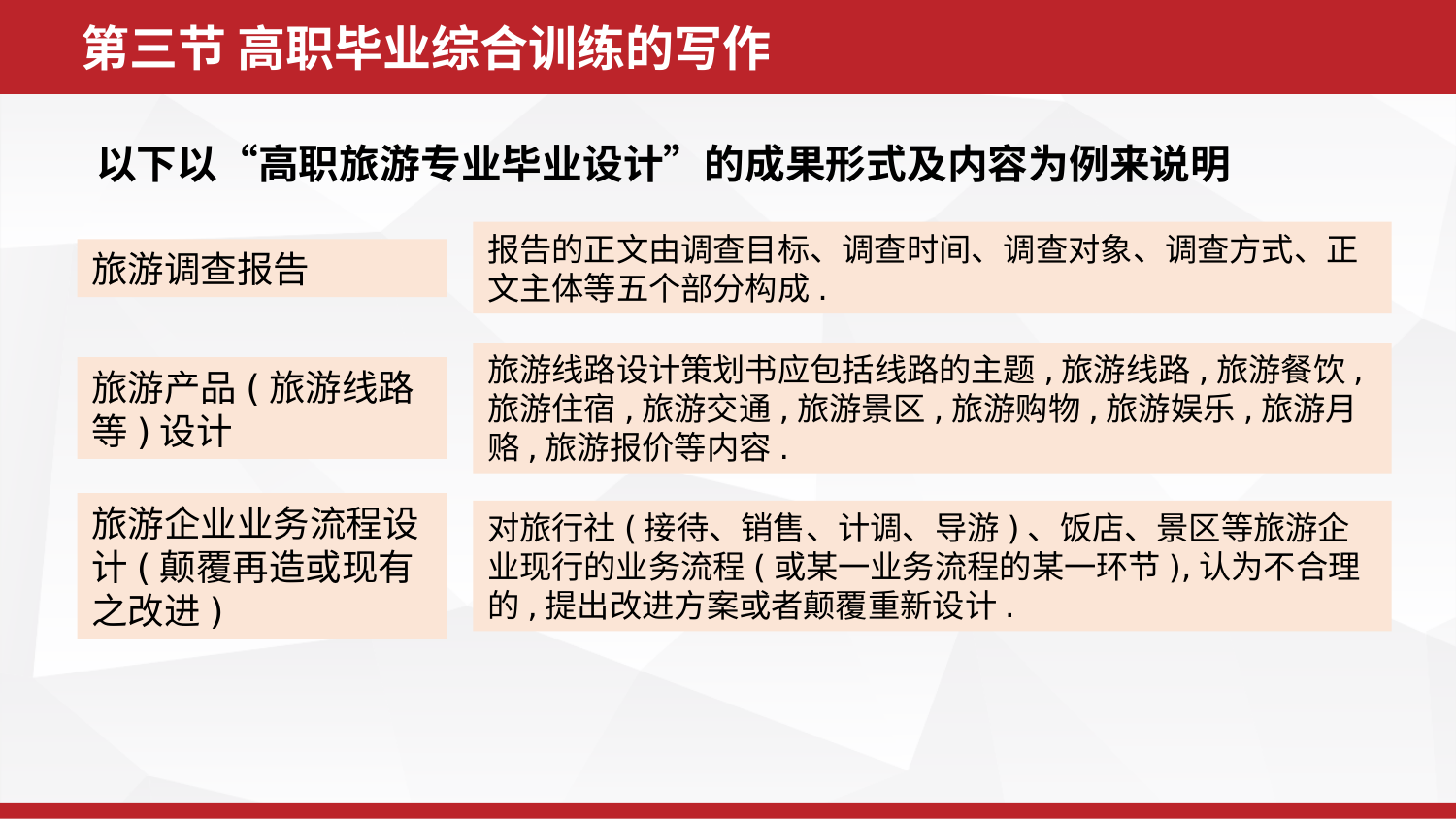

第三节 高职毕业综合训练的写作
以下以“高职旅游专业毕业设计”的成果形式及内容为例来说明
报告的正文由调查目标、调查时间、调查对象、调查方式、正文主体等五个部分构成.
旅游调查报告
旅游线路设计策划书应包括线路的主题,旅游线路,旅游餐饮,旅游住宿,旅游交通,旅游景区,旅游购物,旅游娱乐,旅游月赂,旅游报价等内容.
旅游产品(旅游线路等)设计
旅游企业业务流程设计(颠覆再造或现有之改进)
对旅行社(接待、销售、计调、导游)、饭店、景区等旅游企业现行的业务流程(或某一业务流程的某一环节),认为不合理的,提出改进方案或者颠覆重新设计.